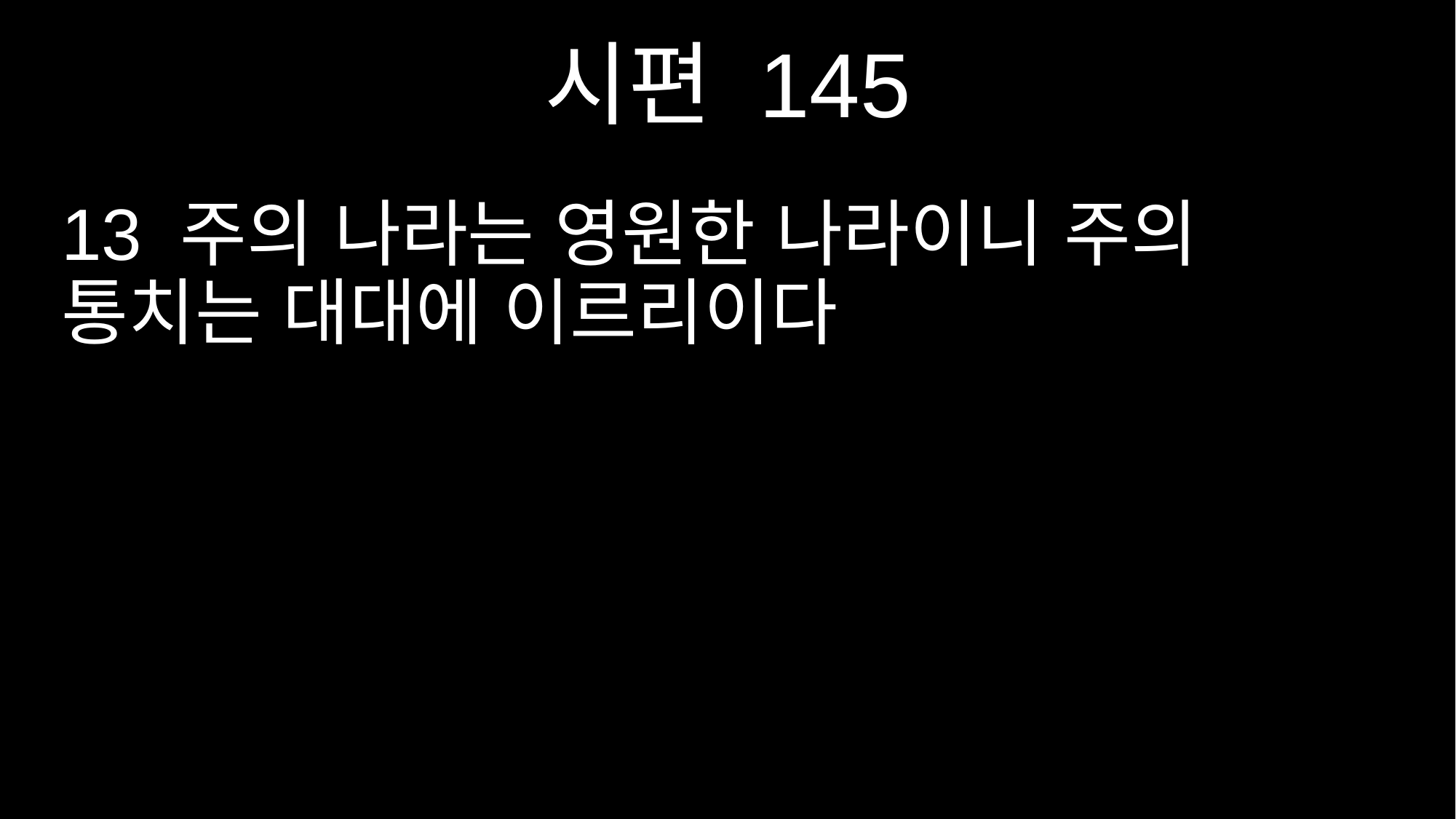

시편 145
13 주의 나라는 영원한 나라이니 주의 통치는 대대에 이르리이다